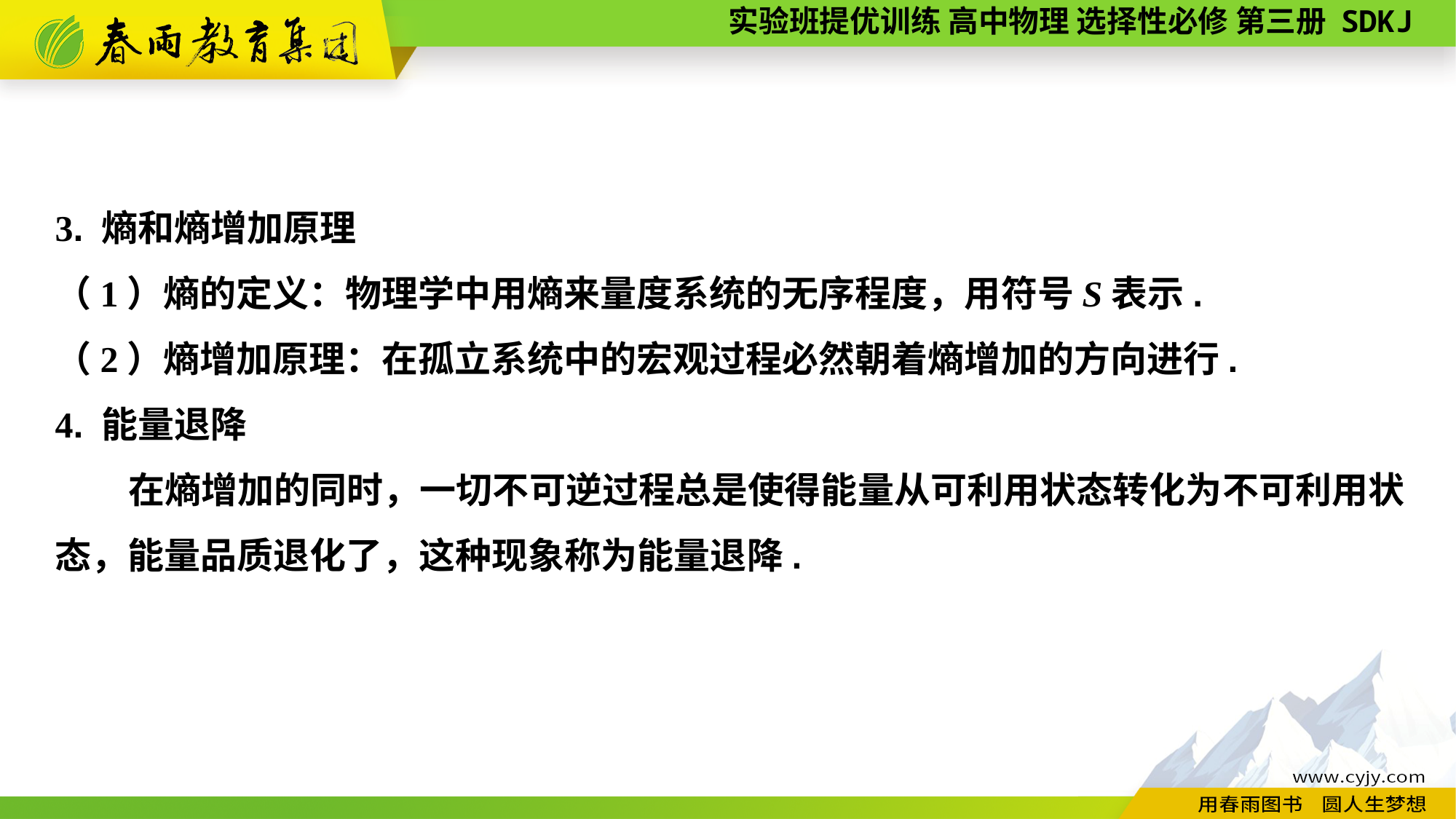

3. 熵和熵增加原理
（1）熵的定义：物理学中用熵来量度系统的无序程度，用符号S表示.
（2）熵增加原理：在孤立系统中的宏观过程必然朝着熵增加的方向进行.
4. 能量退降
在熵增加的同时，一切不可逆过程总是使得能量从可利用状态转化为不可利用状态，能量品质退化了，这种现象称为能量退降.